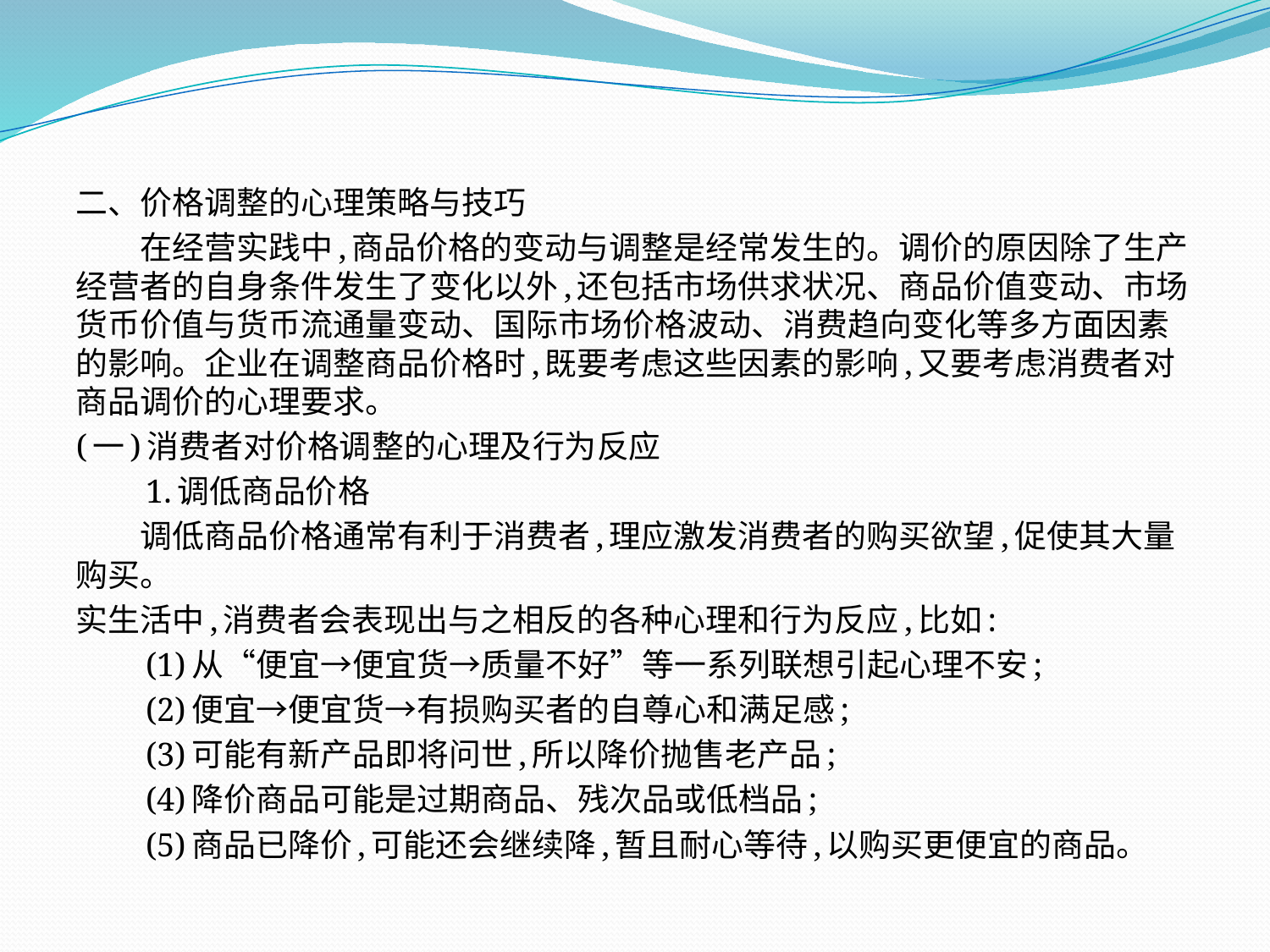

二、价格调整的心理策略与技巧
　　在经营实践中,商品价格的变动与调整是经常发生的。调价的原因除了生产经营者的自身条件发生了变化以外,还包括市场供求状况、商品价值变动、市场货币价值与货币流通量变动、国际市场价格波动、消费趋向变化等多方面因素的影响。企业在调整商品价格时,既要考虑这些因素的影响,又要考虑消费者对商品调价的心理要求。
(一)消费者对价格调整的心理及行为反应
　　1.调低商品价格
　　调低商品价格通常有利于消费者,理应激发消费者的购买欲望,促使其大量购买。
实生活中,消费者会表现出与之相反的各种心理和行为反应,比如:
　　(1)从“便宜→便宜货→质量不好”等一系列联想引起心理不安;
　　(2)便宜→便宜货→有损购买者的自尊心和满足感;
　　(3)可能有新产品即将问世,所以降价抛售老产品;
　　(4)降价商品可能是过期商品、残次品或低档品;
　　(5)商品已降价,可能还会继续降,暂且耐心等待,以购买更便宜的商品。